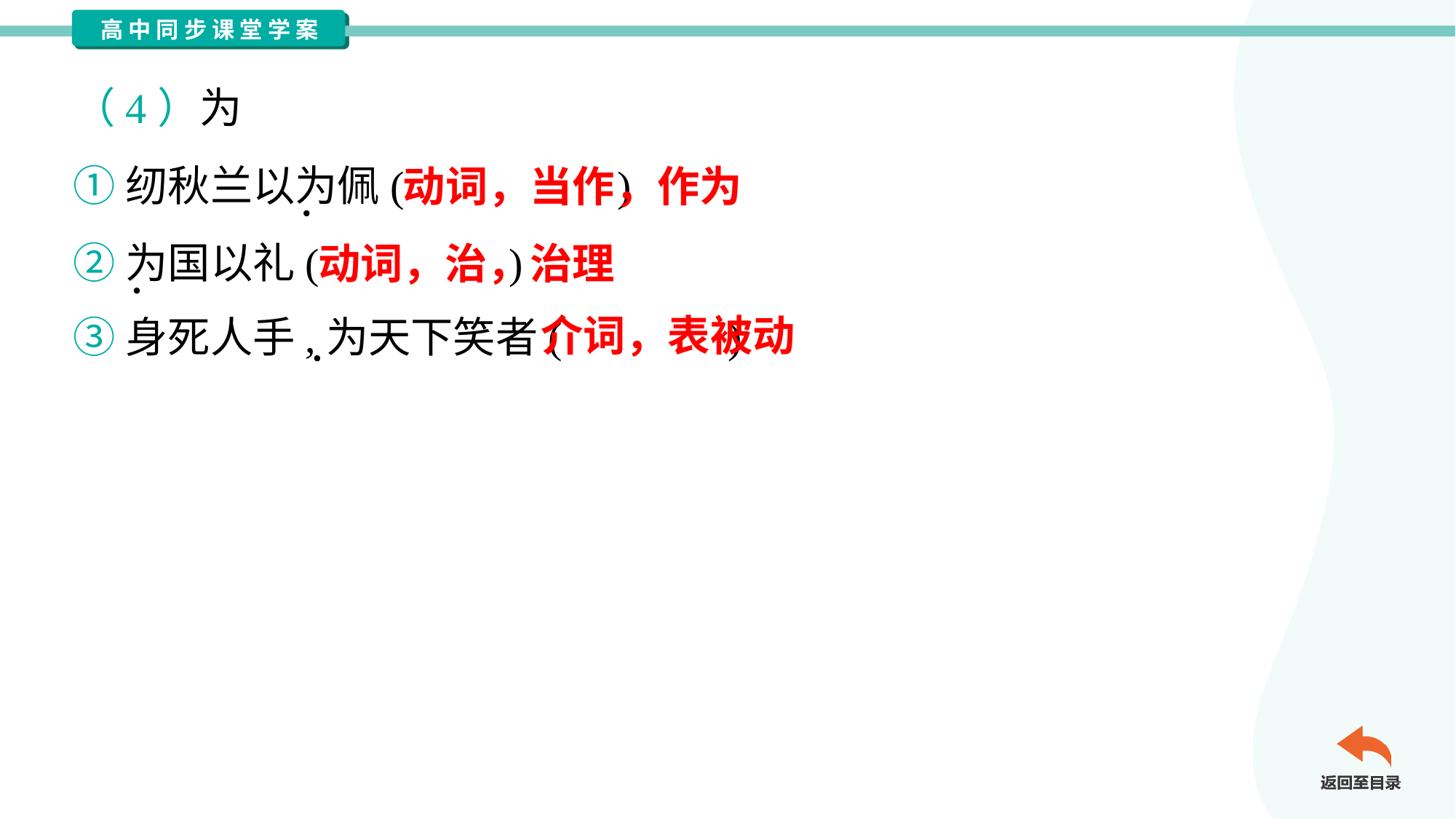

（4）为
①纫秋兰以为佩(                  )
②为国以礼(                )
③身死人手,为天下笑者(              )
动词，当作，作为
动词，治，治理

介词，表被动